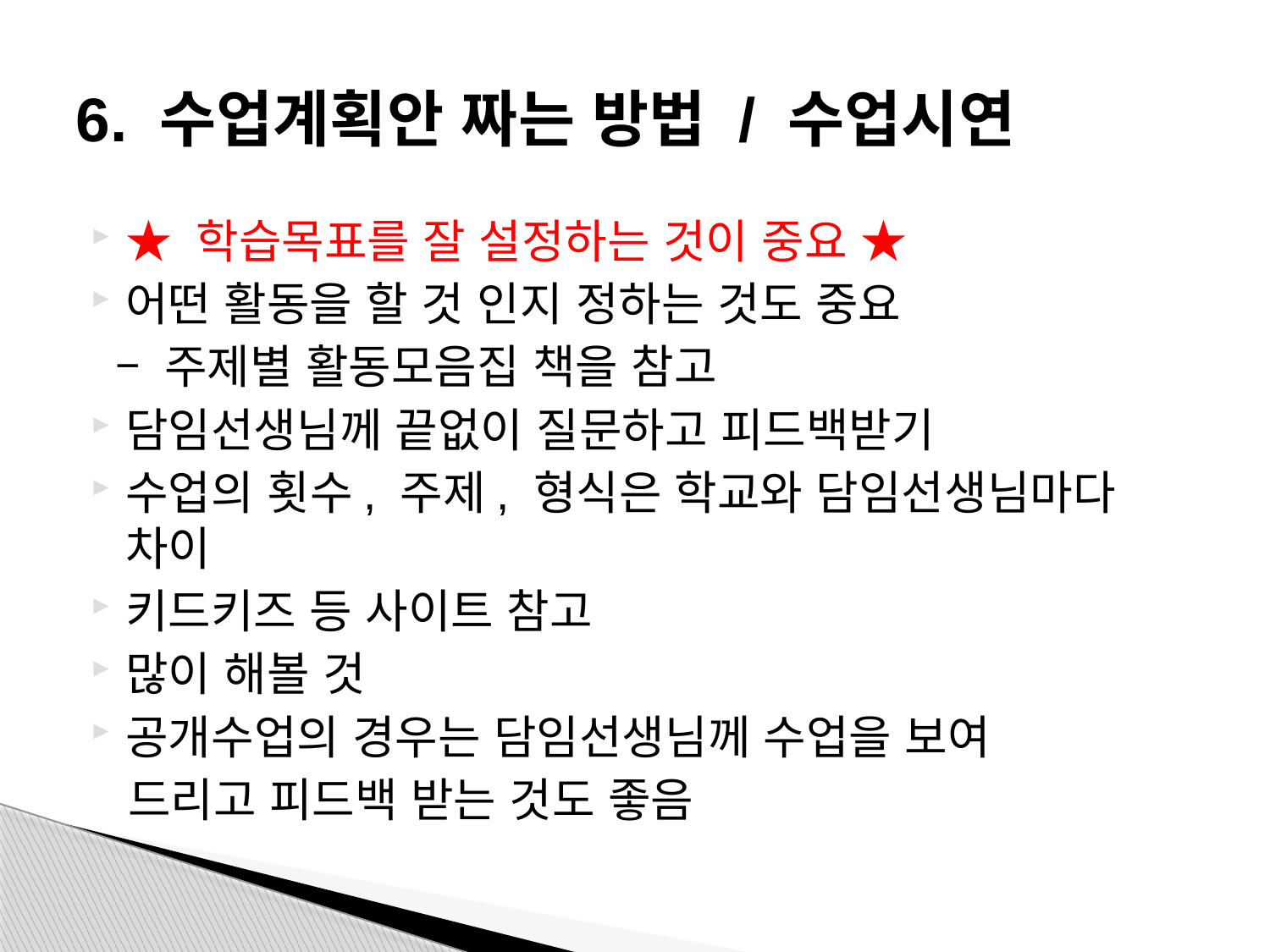

# 6. 수업계획안 짜는 방법 / 수업시연
★ 학습목표를 잘 설정하는 것이 중요 ★
어떤 활동을 할 것 인지 정하는 것도 중요
   – 주제별 활동모음집 책을 참고
담임선생님께 끝없이 질문하고 피드백받기
수업의 횟수, 주제, 형식은 학교와 담임선생님마다 차이
키드키즈 등 사이트 참고
많이 해볼 것
공개수업의 경우는 담임선생님께 수업을 보여
  드리고 피드백 받는 것도 좋음